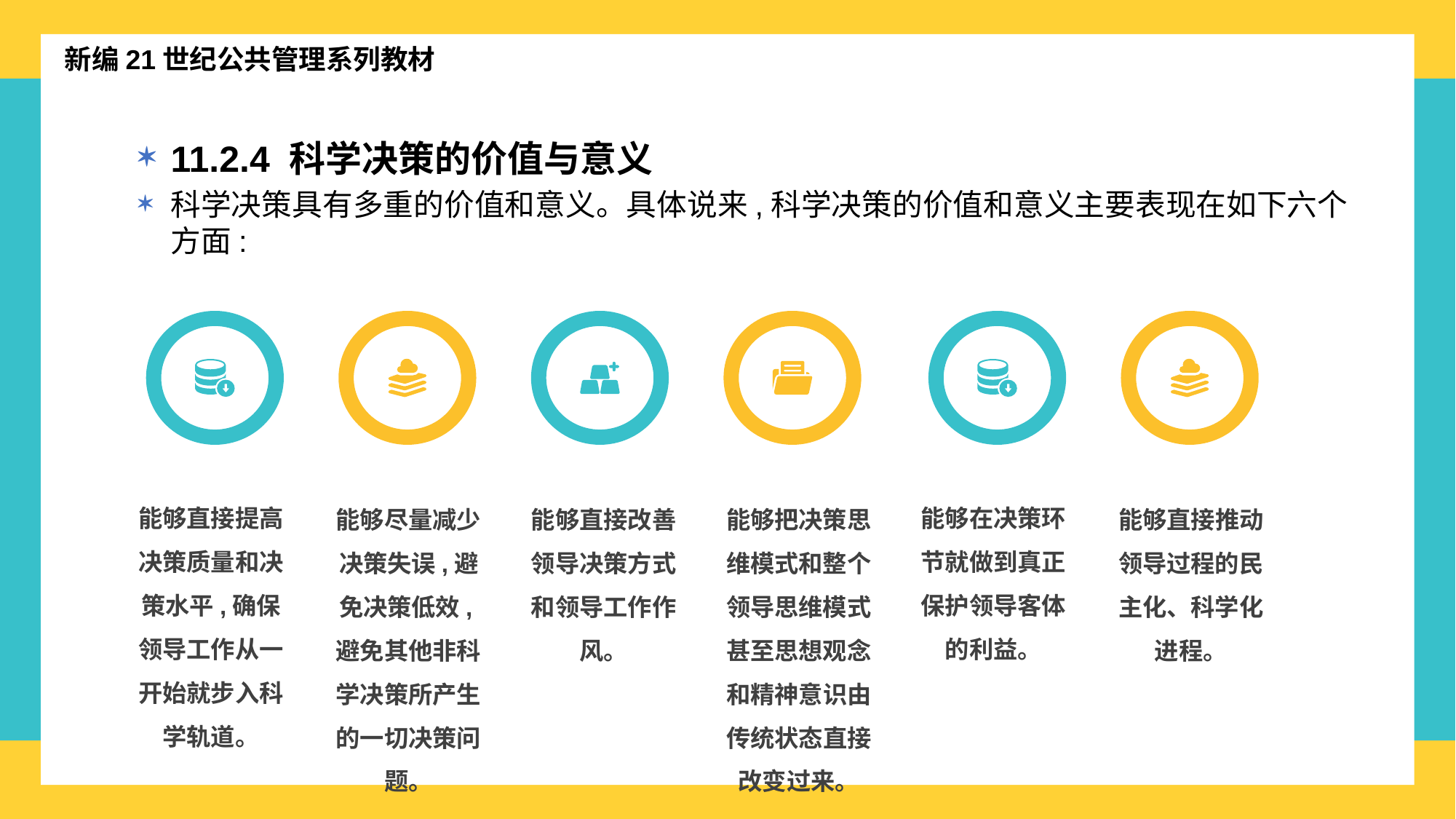

新编21世纪公共管理系列教材
11.2.4 科学决策的价值与意义
科学决策具有多重的价值和意义。具体说来,科学决策的价值和意义主要表现在如下六个方面:

能够直接提高决策质量和决策水平,确保领导工作从一开始就步入科学轨道。
能够尽量减少决策失误,避免决策低效,避免其他非科学决策所产生的一切决策问题。
能够直接改善领导决策方式和领导工作作风。
能够把决策思维模式和整个领导思维模式甚至思想观念和精神意识由传统状态直接改变过来。

能够在决策环节就做到真正保护领导客体的利益。
能够直接推动领导过程的民主化、科学化进程。